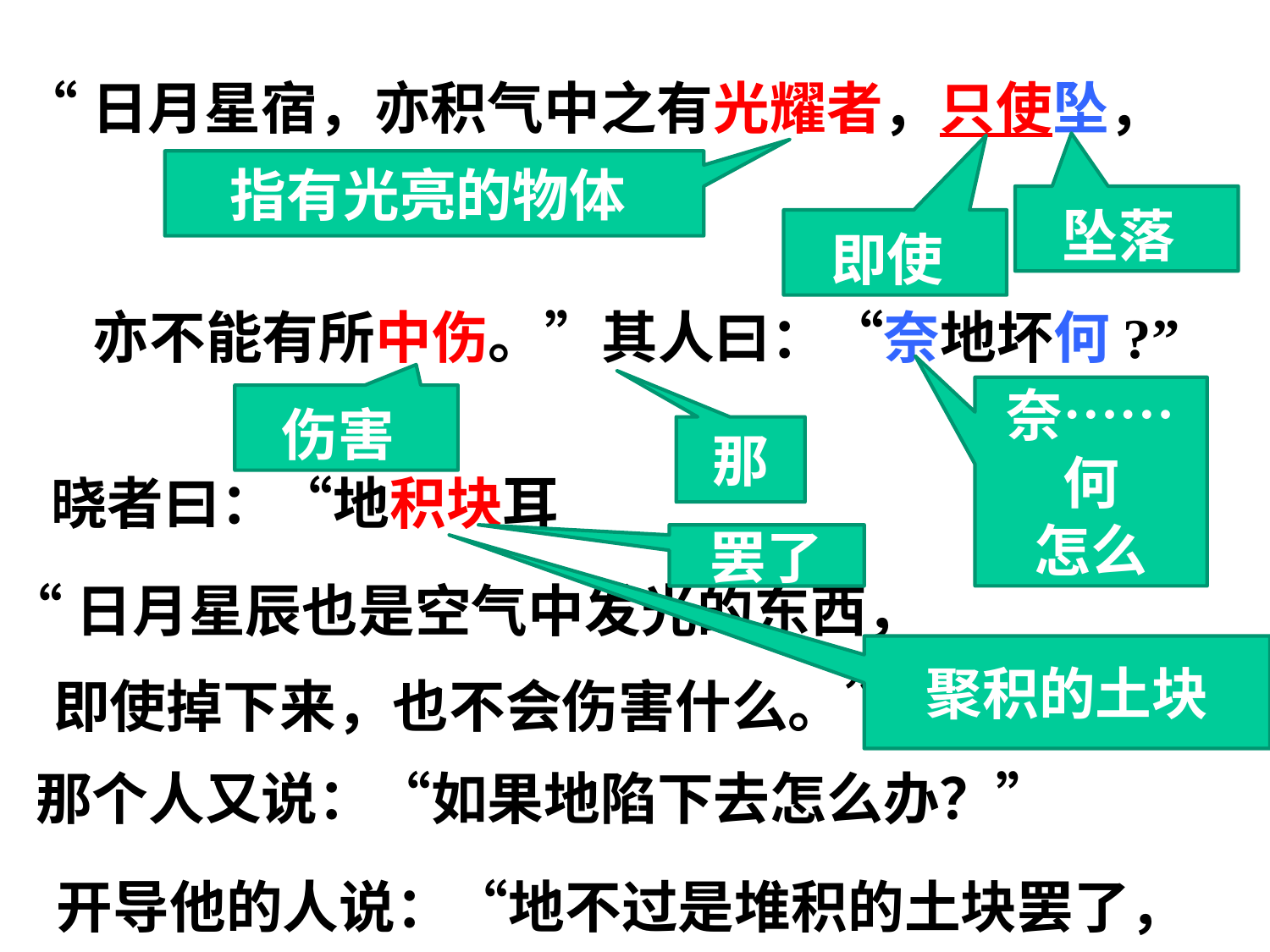

“日月星宿，亦积气中之有光耀者，只使坠，
指有光亮的物体
坠落
即使
亦不能有所中伤。”其人曰：“奈地坏何?”
奈……何
怎么
伤害

那

晓者曰：“地积块耳

罢了

“日月星辰也是空气中发光的东西，
聚积的土块
即使掉下来，也不会伤害什么。”
那个人又说：“如果地陷下去怎么办？”
开导他的人说：“地不过是堆积的土块罢了，